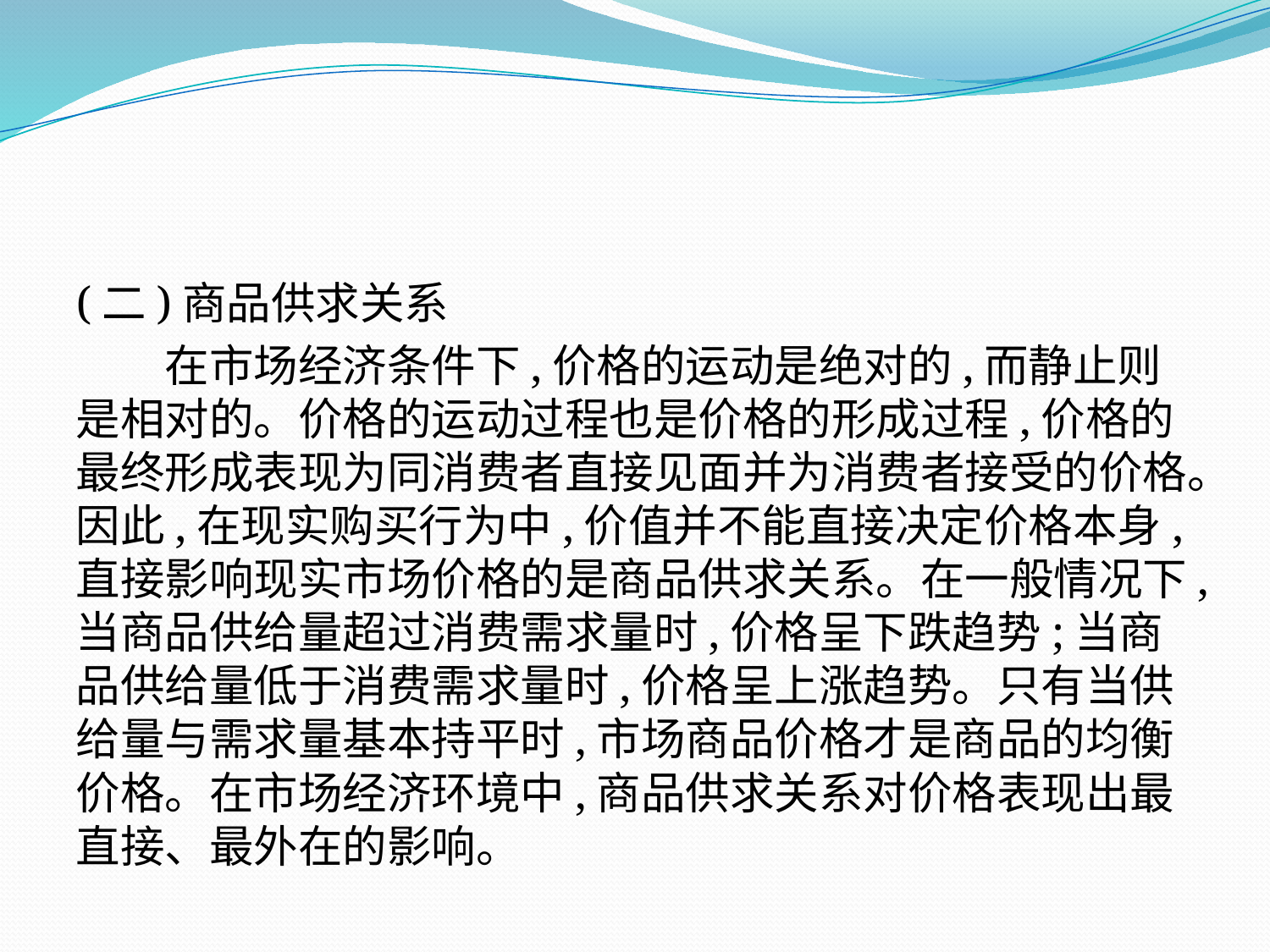

(二)商品供求关系
　　在市场经济条件下,价格的运动是绝对的,而静止则是相对的。价格的运动过程也是价格的形成过程,价格的最终形成表现为同消费者直接见面并为消费者接受的价格。因此,在现实购买行为中,价值并不能直接决定价格本身,直接影响现实市场价格的是商品供求关系。在一般情况下,当商品供给量超过消费需求量时,价格呈下跌趋势;当商品供给量低于消费需求量时,价格呈上涨趋势。只有当供给量与需求量基本持平时,市场商品价格才是商品的均衡价格。在市场经济环境中,商品供求关系对价格表现出最直接、最外在的影响。